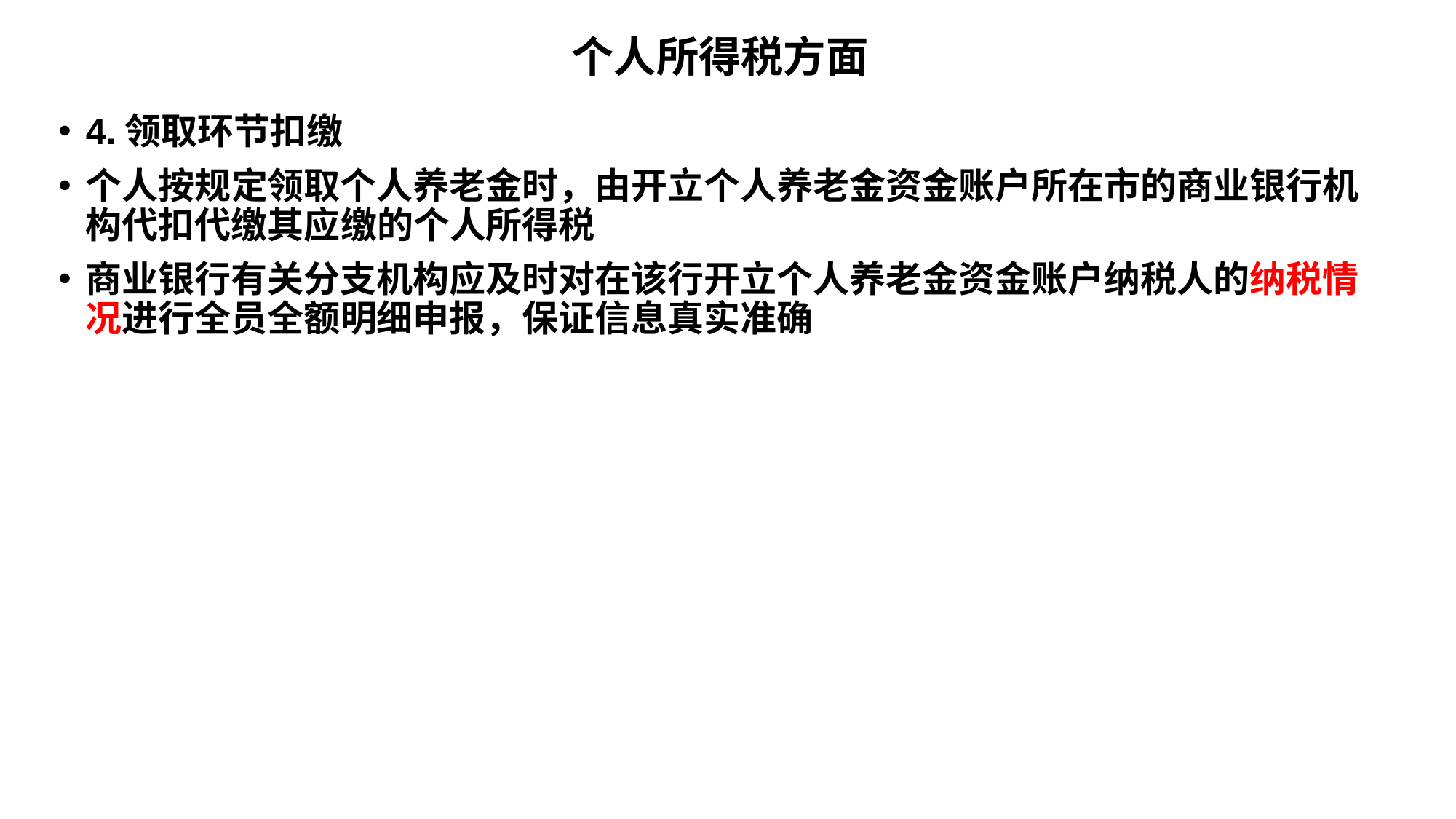

# 个人所得税方面
4.领取环节扣缴
个人按规定领取个人养老金时，由开立个人养老金资金账户所在市的商业银行机构代扣代缴其应缴的个人所得税
商业银行有关分支机构应及时对在该行开立个人养老金资金账户纳税人的纳税情况进行全员全额明细申报，保证信息真实准确